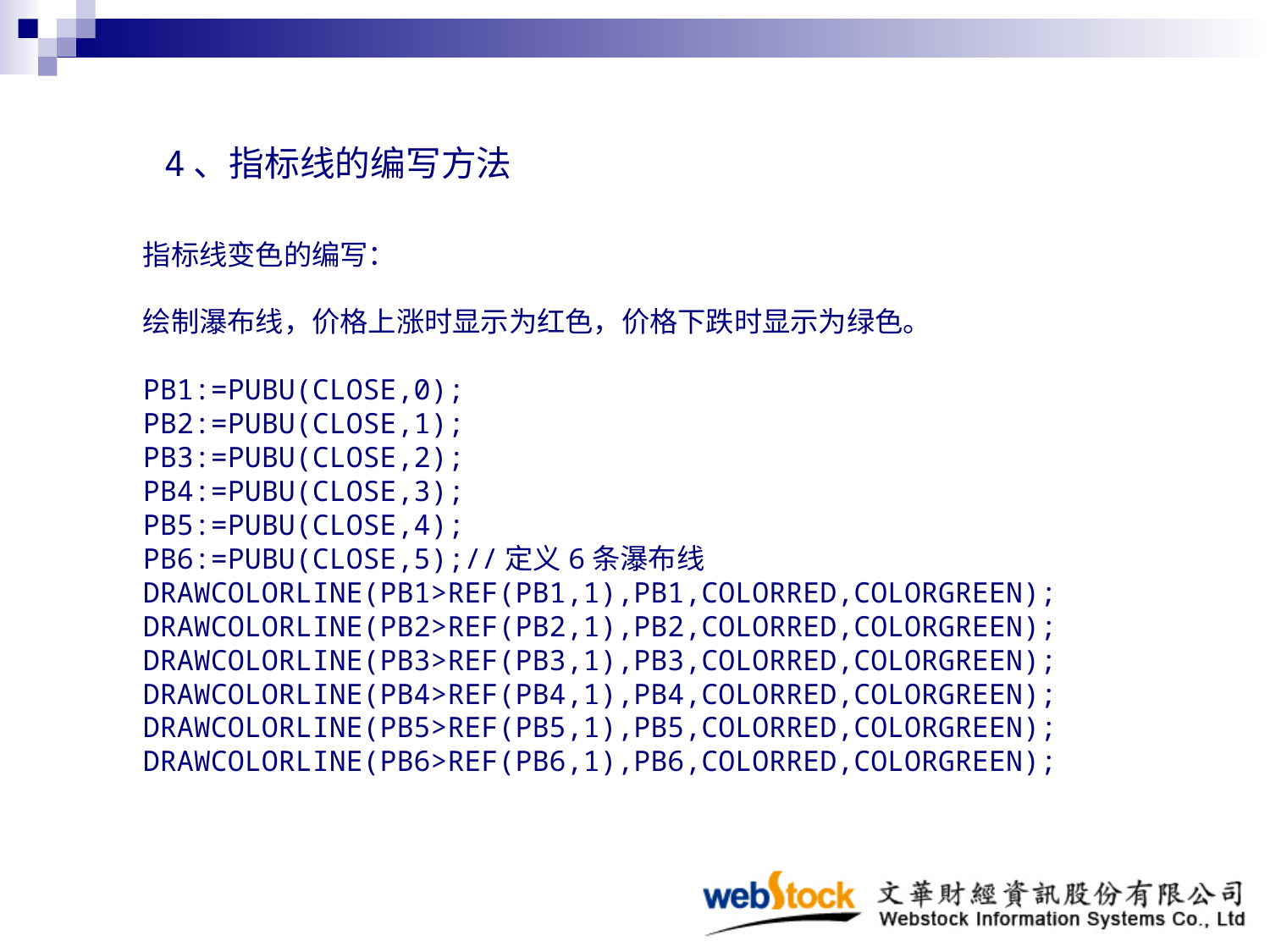

4、指标线的编写方法
指标线变色的编写：

绘制瀑布线，价格上涨时显示为红色，价格下跌时显示为绿色。

PB1:=PUBU(CLOSE,0);
PB2:=PUBU(CLOSE,1);
PB3:=PUBU(CLOSE,2);
PB4:=PUBU(CLOSE,3);
PB5:=PUBU(CLOSE,4);
PB6:=PUBU(CLOSE,5);//定义6条瀑布线
DRAWCOLORLINE(PB1>REF(PB1,1),PB1,COLORRED,COLORGREEN);
DRAWCOLORLINE(PB2>REF(PB2,1),PB2,COLORRED,COLORGREEN);
DRAWCOLORLINE(PB3>REF(PB3,1),PB3,COLORRED,COLORGREEN);
DRAWCOLORLINE(PB4>REF(PB4,1),PB4,COLORRED,COLORGREEN);
DRAWCOLORLINE(PB5>REF(PB5,1),PB5,COLORRED,COLORGREEN);
DRAWCOLORLINE(PB6>REF(PB6,1),PB6,COLORRED,COLORGREEN);